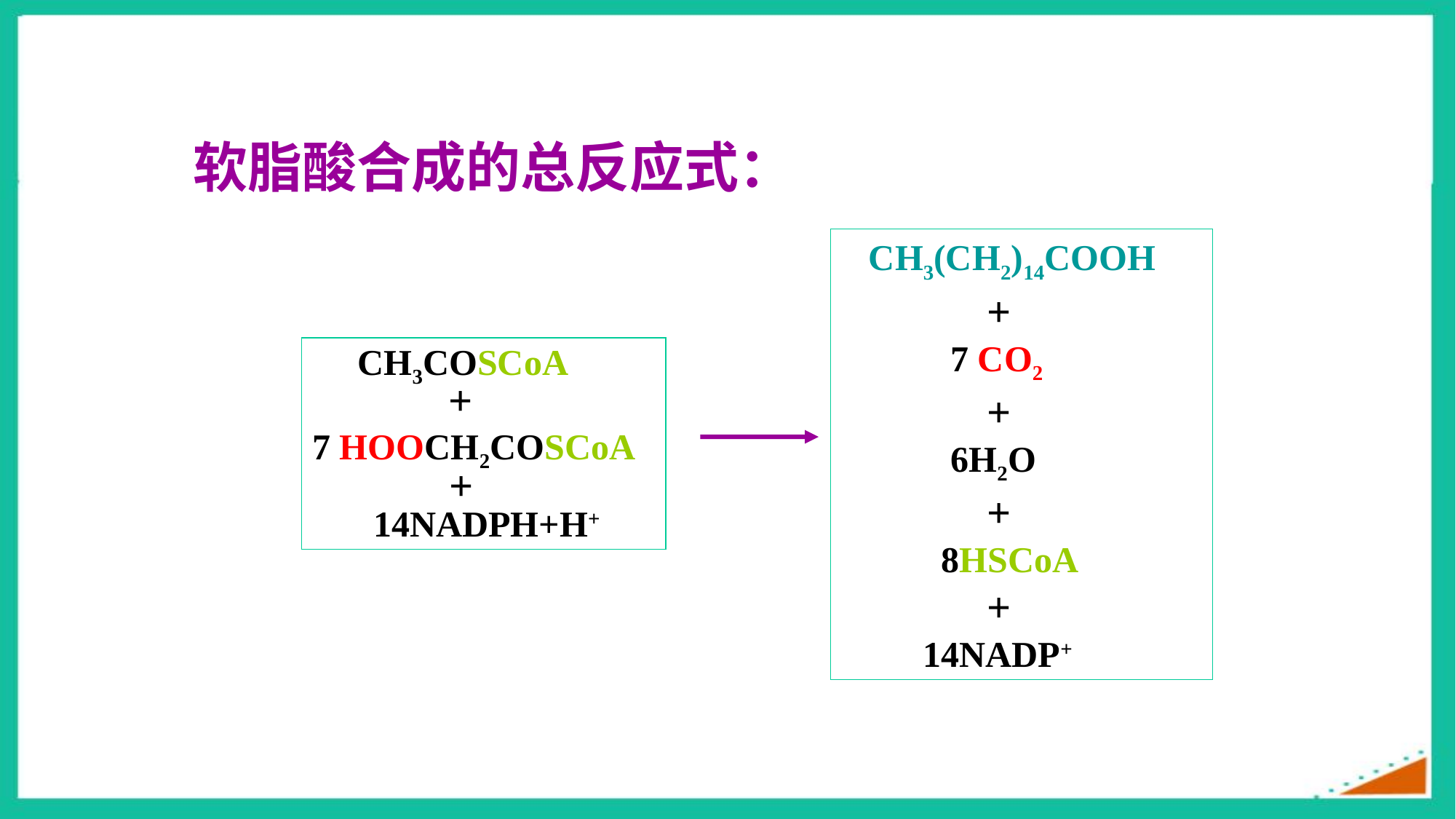

软脂酸合成的总反应式：
   CH3(CH2)14COOH
                +
            7 CO2
                +
            6H2O
                +
           8HSCoA
                +
         14NADP+
     CH3COSCoA
               +
7 HOOCH2COSCoA
             +
        14NADPH+H+